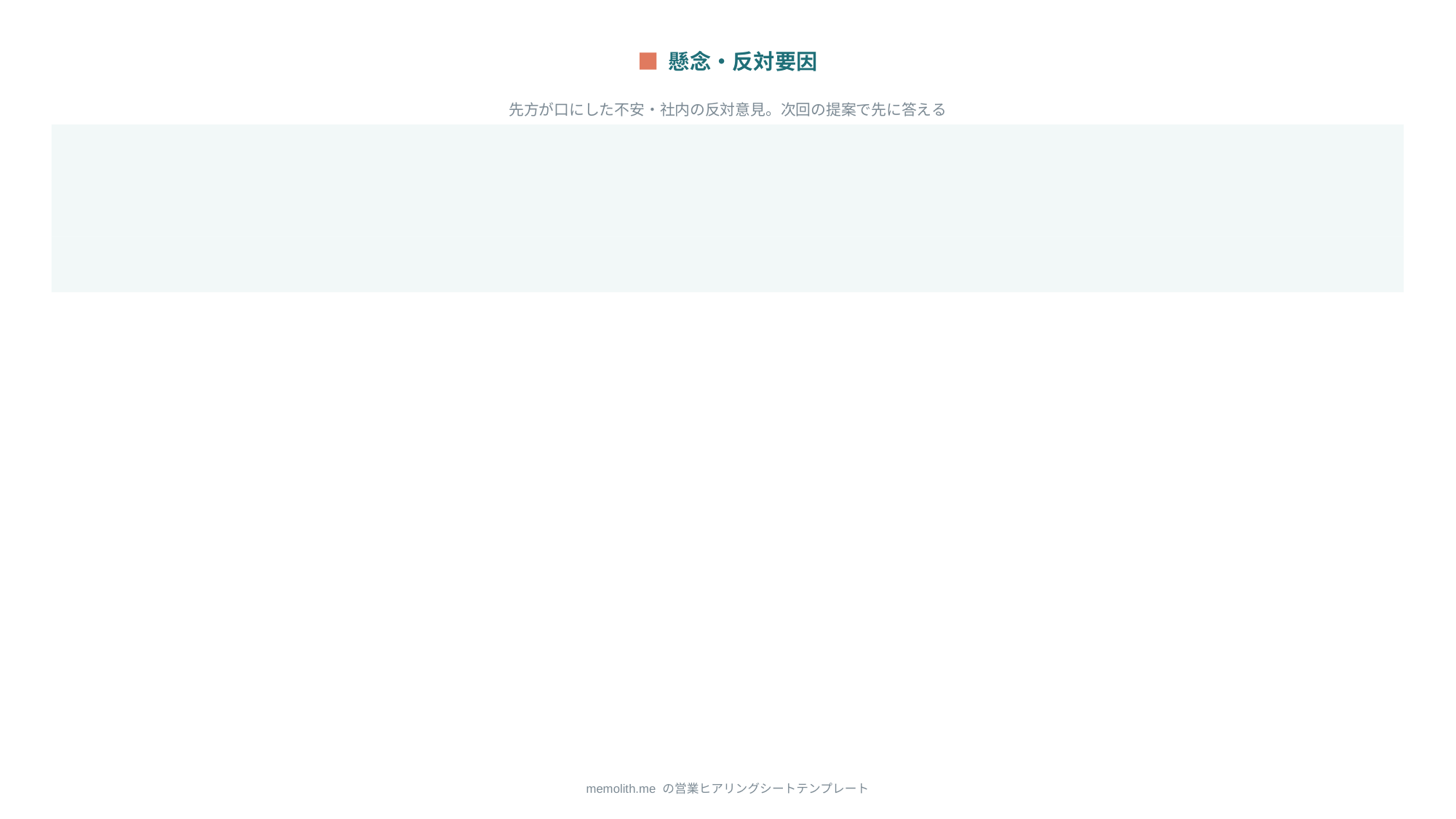

■ 懸念・反対要因
先方が口にした不安・社内の反対意見。次回の提案で先に答える

memolith.me の営業ヒアリングシートテンプレート